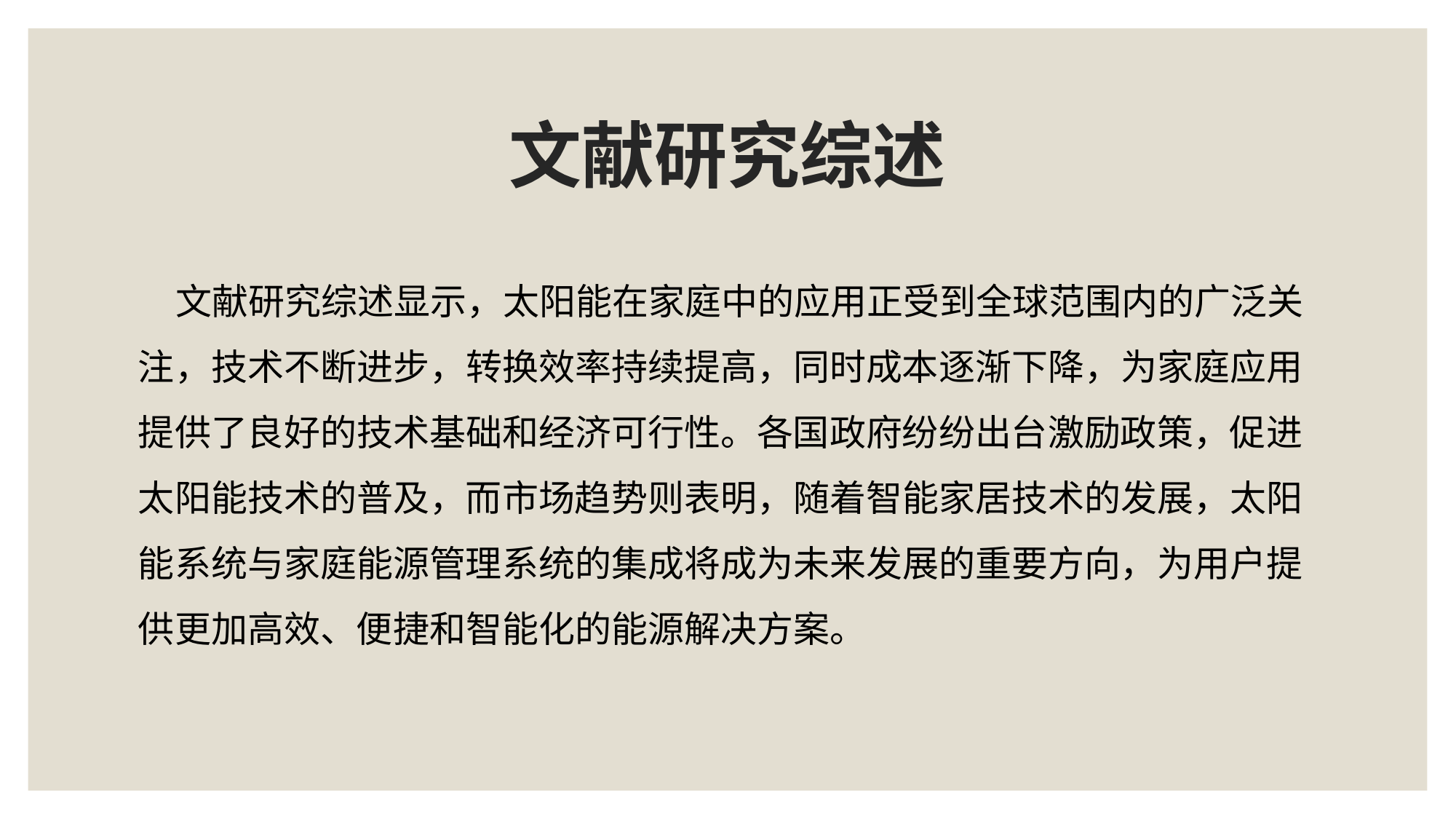

# 文献研究综述
     文献研究综述显示，太阳能在家庭中的应用正受到全球范围内的广泛关注，技术不断进步，转换效率持续提高，同时成本逐渐下降，为家庭应用提供了良好的技术基础和经济可行性。各国政府纷纷出台激励政策，促进太阳能技术的普及，而市场趋势则表明，随着智能家居技术的发展，太阳能系统与家庭能源管理系统的集成将成为未来发展的重要方向，为用户提供更加高效、便捷和智能化的能源解决方案。